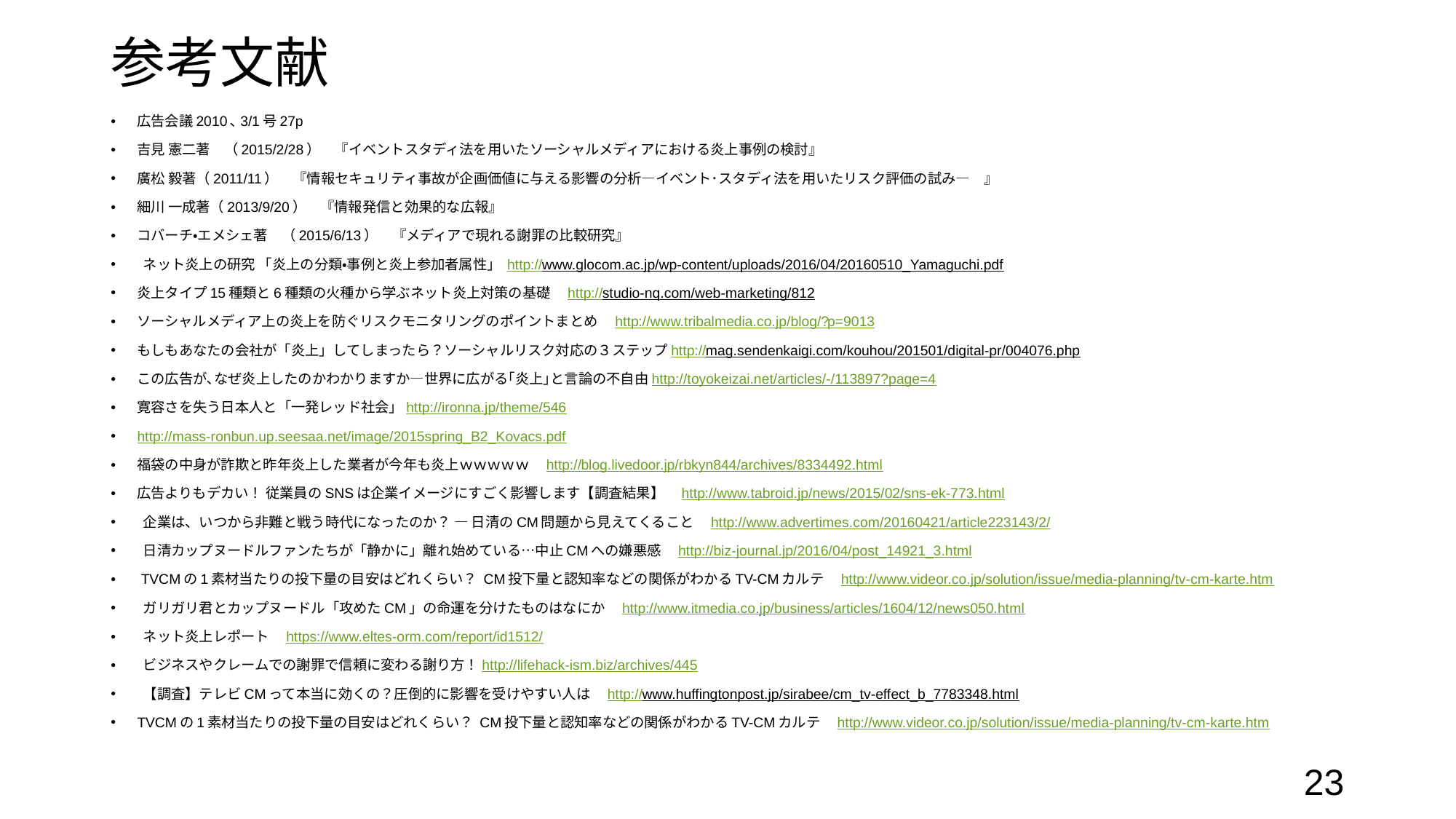

# 参考文献
広告会議2010､3/1号27p
吉見 憲二著　（2015/2/28）　『イベントスタディ法を用いたソーシャルメディアにおける炎上事例の検討』
廣松 毅著（2011/11）　『情報セキュリティ事故が企画価値に与える影響の分析―イベント･スタディ法を用いたリスク評価の試み―　』
細川 一成著（2013/9/20）　『情報発信と効果的な広報』
コバーチ・エメシェ著　（2015/6/13）　『メディアで現れる謝罪の比較研究』
 ネット炎上の研究 「炎上の分類・事例と炎上参加者属性」 http://www.glocom.ac.jp/wp-content/uploads/2016/04/20160510_Yamaguchi.pdf
炎上タイプ15種類と6種類の火種から学ぶネット炎上対策の基礎　http://studio-nq.com/web-marketing/812
ソーシャルメディア上の炎上を防ぐリスクモニタリングのポイントまとめ　http://www.tribalmedia.co.jp/blog/?p=9013
もしもあなたの会社が「炎上」してしまったら？ソーシャルリスク対応の３ステップhttp://mag.sendenkaigi.com/kouhou/201501/digital-pr/004076.php
この広告が､なぜ炎上したのかわかりますか―世界に広がる｢炎上｣と言論の不自由http://toyokeizai.net/articles/-/113897?page=4
寛容さを失う日本人と「一発レッド社会」http://ironna.jp/theme/546
http://mass-ronbun.up.seesaa.net/image/2015spring_B2_Kovacs.pdf
福袋の中身が詐欺と昨年炎上した業者が今年も炎上ｗｗｗｗｗ　http://blog.livedoor.jp/rbkyn844/archives/8334492.html
広告よりもデカい！ 従業員のSNSは企業イメージにすごく影響します【調査結果】　http://www.tabroid.jp/news/2015/02/sns-ek-773.html
 企業は、いつから非難と戦う時代になったのか？ — 日清のCM問題から見えてくること　http://www.advertimes.com/20160421/article223143/2/
 日清カップヌードルファンたちが「静かに」離れ始めている…中止CMへの嫌悪感　http://biz-journal.jp/2016/04/post_14921_3.html
 TVCMの1素材当たりの投下量の目安はどれくらい？ CM投下量と認知率などの関係がわかるTV-CMカルテ　http://www.videor.co.jp/solution/issue/media-planning/tv-cm-karte.htm
 ガリガリ君とカップヌードル「攻めたCM」の命運を分けたものはなにか　http://www.itmedia.co.jp/business/articles/1604/12/news050.html
 ネット炎上レポート　https://www.eltes-orm.com/report/id1512/
 ビジネスやクレームでの謝罪で信頼に変わる謝り方！http://lifehack-ism.biz/archives/445
 【調査】テレビCMって本当に効くの？圧倒的に影響を受けやすい人は　http://www.huffingtonpost.jp/sirabee/cm_tv-effect_b_7783348.html
TVCMの1素材当たりの投下量の目安はどれくらい？ CM投下量と認知率などの関係がわかるTV-CMカルテ　http://www.videor.co.jp/solution/issue/media-planning/tv-cm-karte.htm

23